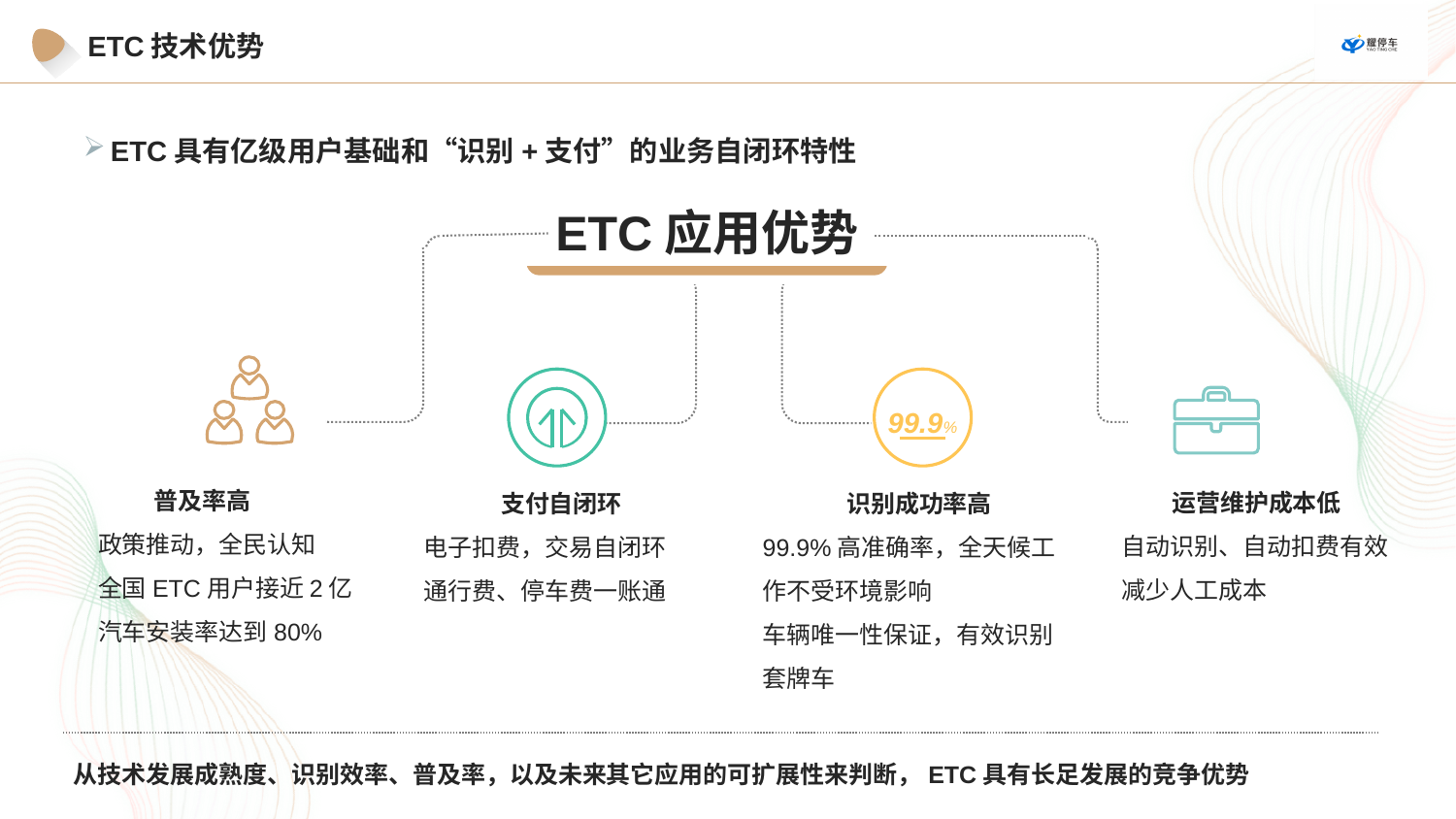

ETC技术优势
ETC具有亿级用户基础和“识别+支付”的业务自闭环特性
ETC应用优势

99.9%

         普及率高
政策推动，全民认知
全国ETC用户接近2亿
汽车安装率达到80%
运营维护成本低
自动识别、自动扣费有效减少人工成本
支付自闭环
电子扣费，交易自闭环
通行费、停车费一账通
识别成功率高
99.9%高准确率，全天候工作不受环境影响
车辆唯一性保证，有效识别套牌车
从技术发展成熟度、识别效率、普及率，以及未来其它应用的可扩展性来判断，ETC具有长足发展的竞争优势